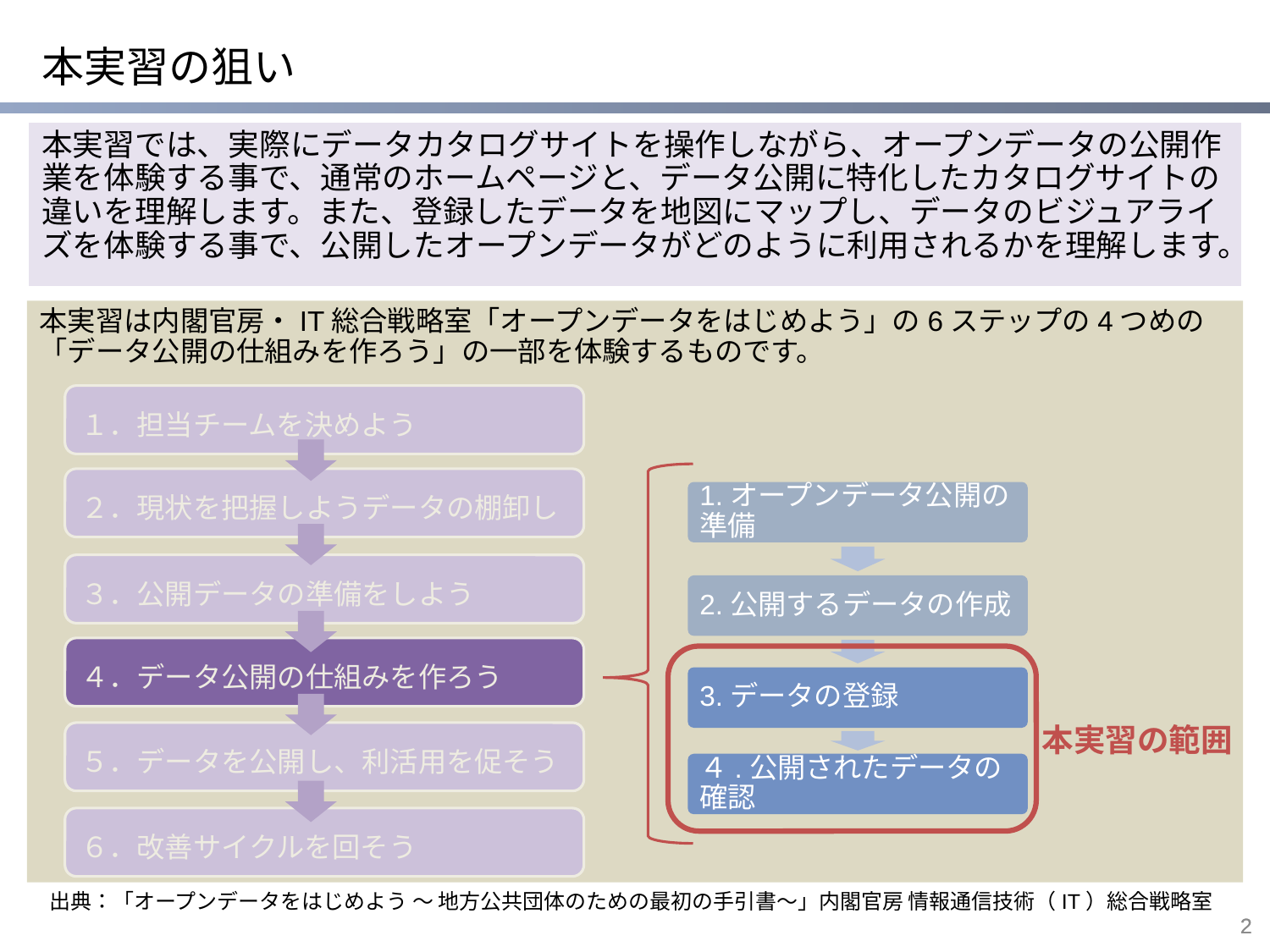

# 本実習の狙い
本実習では、実際にデータカタログサイトを操作しながら、オープンデータの公開作業を体験する事で、通常のホームページと、データ公開に特化したカタログサイトの違いを理解します。また、登録したデータを地図にマップし、データのビジュアライズを体験する事で、公開したオープンデータがどのように利用されるかを理解します。
本実習は内閣官房・IT総合戦略室「オープンデータをはじめよう」の6ステップの4つめの「データ公開の仕組みを作ろう」の一部を体験するものです。
１．担当チームを決めよう
1.オープンデータ公開の準備

2.公開するデータの作成

3.データの登録

４.公開されたデータの確認

２．現状を把握しようデータの棚卸し

３．公開データの準備をしよう

４．データ公開の仕組みを作ろう

本実習の範囲
５．データを公開し、利活用を促そう

６．改善サイクルを回そう
出典：「オープンデータをはじめよう ～ 地方公共団体のための最初の手引書～」内閣官房 情報通信技術（IT）総合戦略室
2